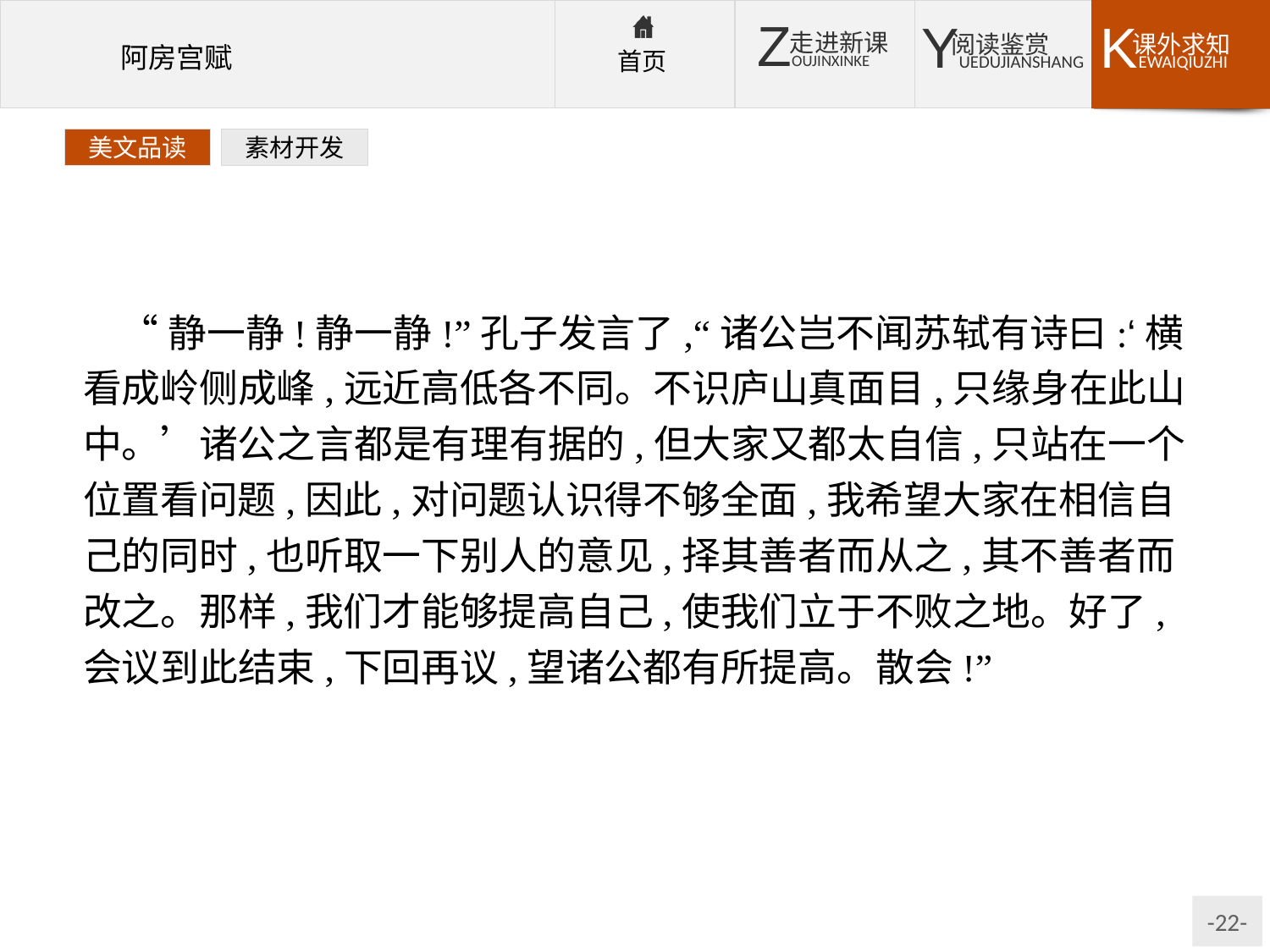

美文品读
素材开发
“静一静!静一静!”孔子发言了,“诸公岂不闻苏轼有诗曰:‘横看成岭侧成峰,远近高低各不同。不识庐山真面目,只缘身在此山中。’诸公之言都是有理有据的,但大家又都太自信,只站在一个位置看问题,因此,对问题认识得不够全面,我希望大家在相信自己的同时,也听取一下别人的意见,择其善者而从之,其不善者而改之。那样,我们才能够提高自己,使我们立于不败之地。好了,会议到此结束,下回再议,望诸公都有所提高。散会!”